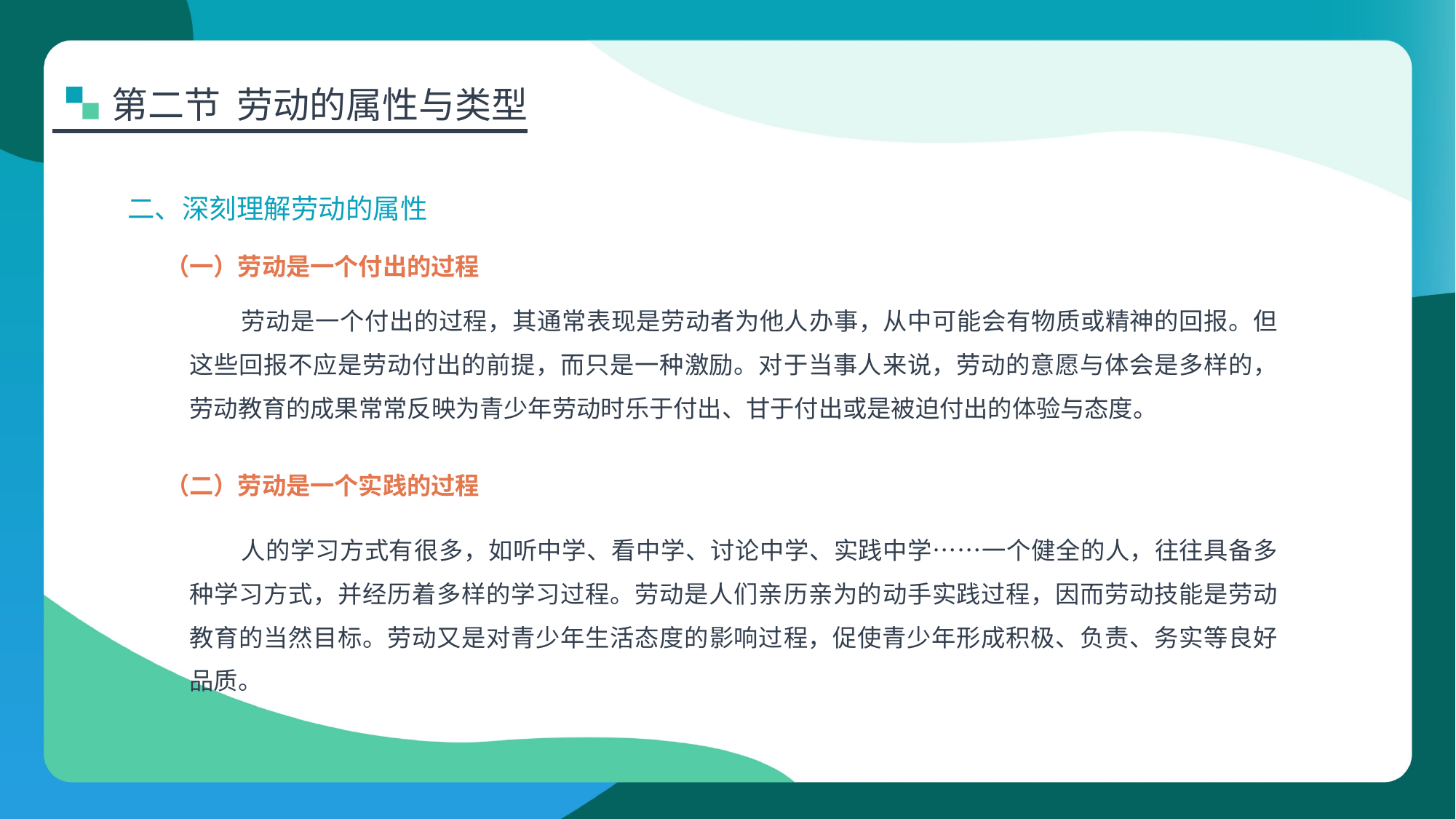

第二节  劳动的属性与类型

二、深刻理解劳动的属性
（一）劳动是一个付出的过程
劳动是一个付出的过程，其通常表现是劳动者为他人办事，从中可能会有物质或精神的回报。但这些回报不应是劳动付出的前提，而只是一种激励。对于当事人来说，劳动的意愿与体会是多样的，劳动教育的成果常常反映为青少年劳动时乐于付出、甘于付出或是被迫付出的体验与态度。
（二）劳动是一个实践的过程
人的学习方式有很多，如听中学、看中学、讨论中学、实践中学……一个健全的人，往往具备多种学习方式，并经历着多样的学习过程。劳动是人们亲历亲为的动手实践过程，因而劳动技能是劳动教育的当然目标。劳动又是对青少年生活态度的影响过程，促使青少年形成积极、负责、务实等良好品质。